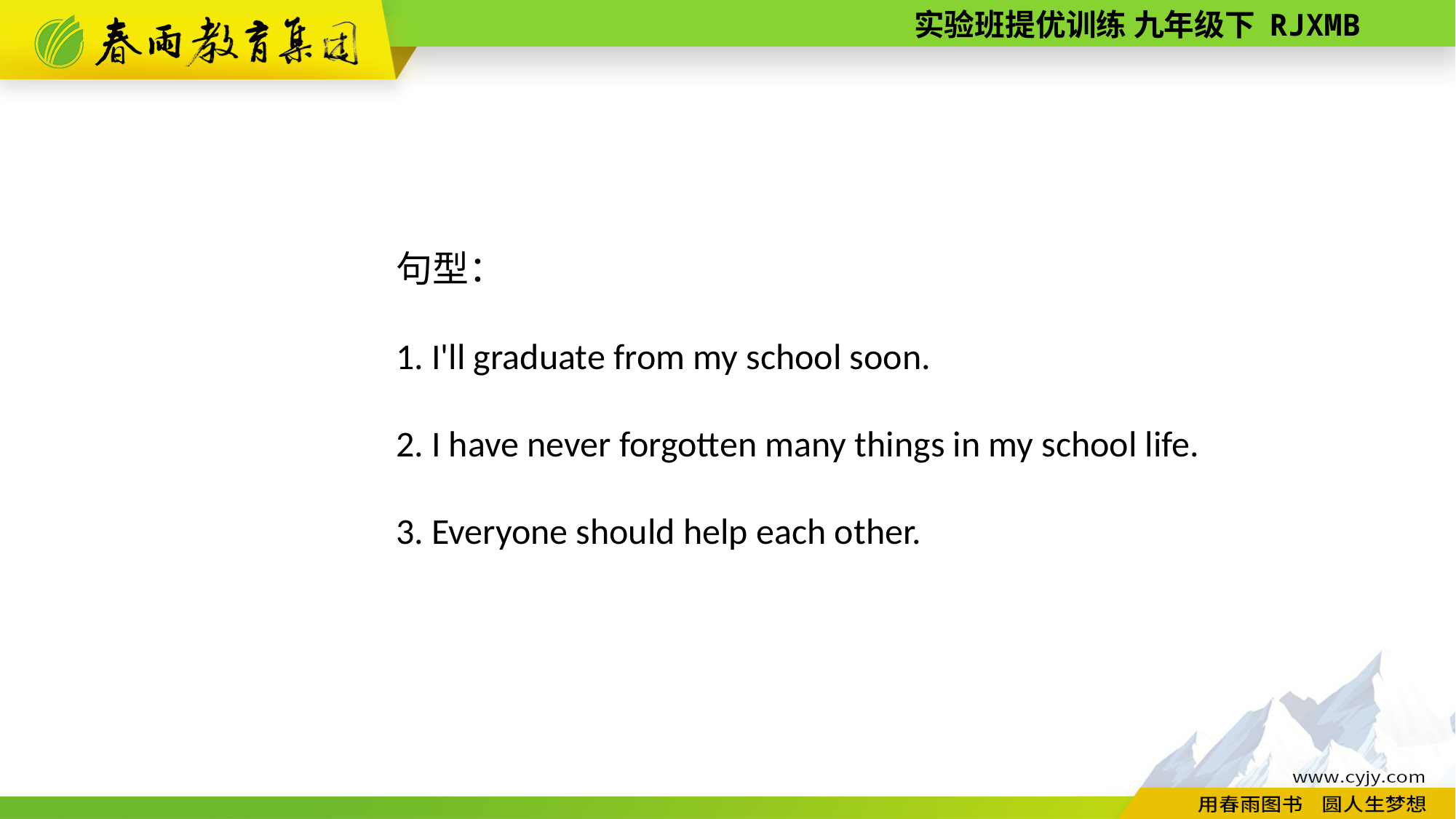

句型：
1. I'll graduate from my school soon.
2. I have never forgotten many things in my school life.
3. Everyone should help each other.